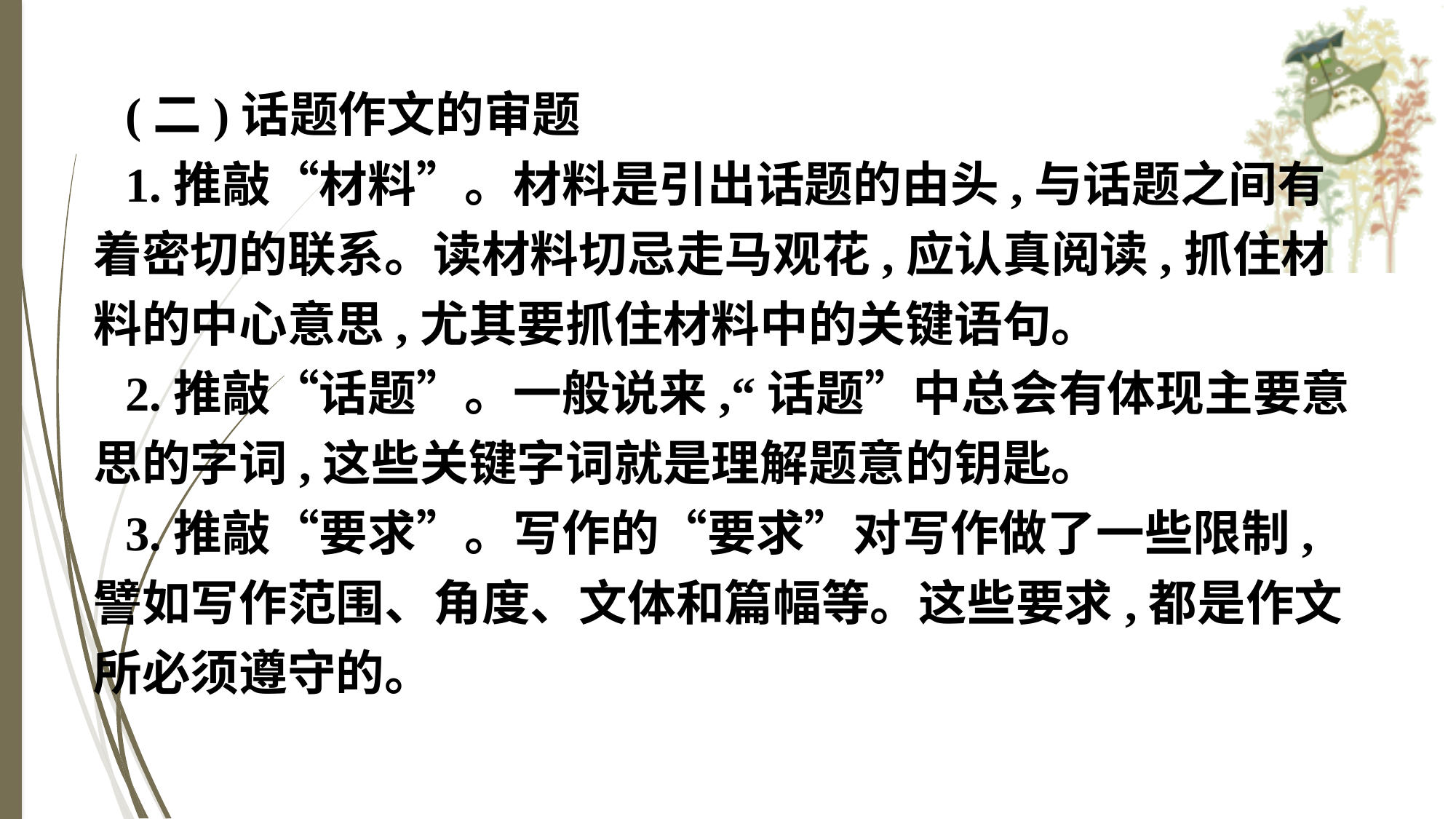

(二)话题作文的审题
1.推敲“材料”。材料是引出话题的由头,与话题之间有着密切的联系。读材料切忌走马观花,应认真阅读,抓住材料的中心意思,尤其要抓住材料中的关键语句。
2.推敲“话题”。一般说来,“话题”中总会有体现主要意思的字词,这些关键字词就是理解题意的钥匙。
3.推敲“要求”。写作的“要求”对写作做了一些限制,譬如写作范围、角度、文体和篇幅等。这些要求,都是作文所必须遵守的。